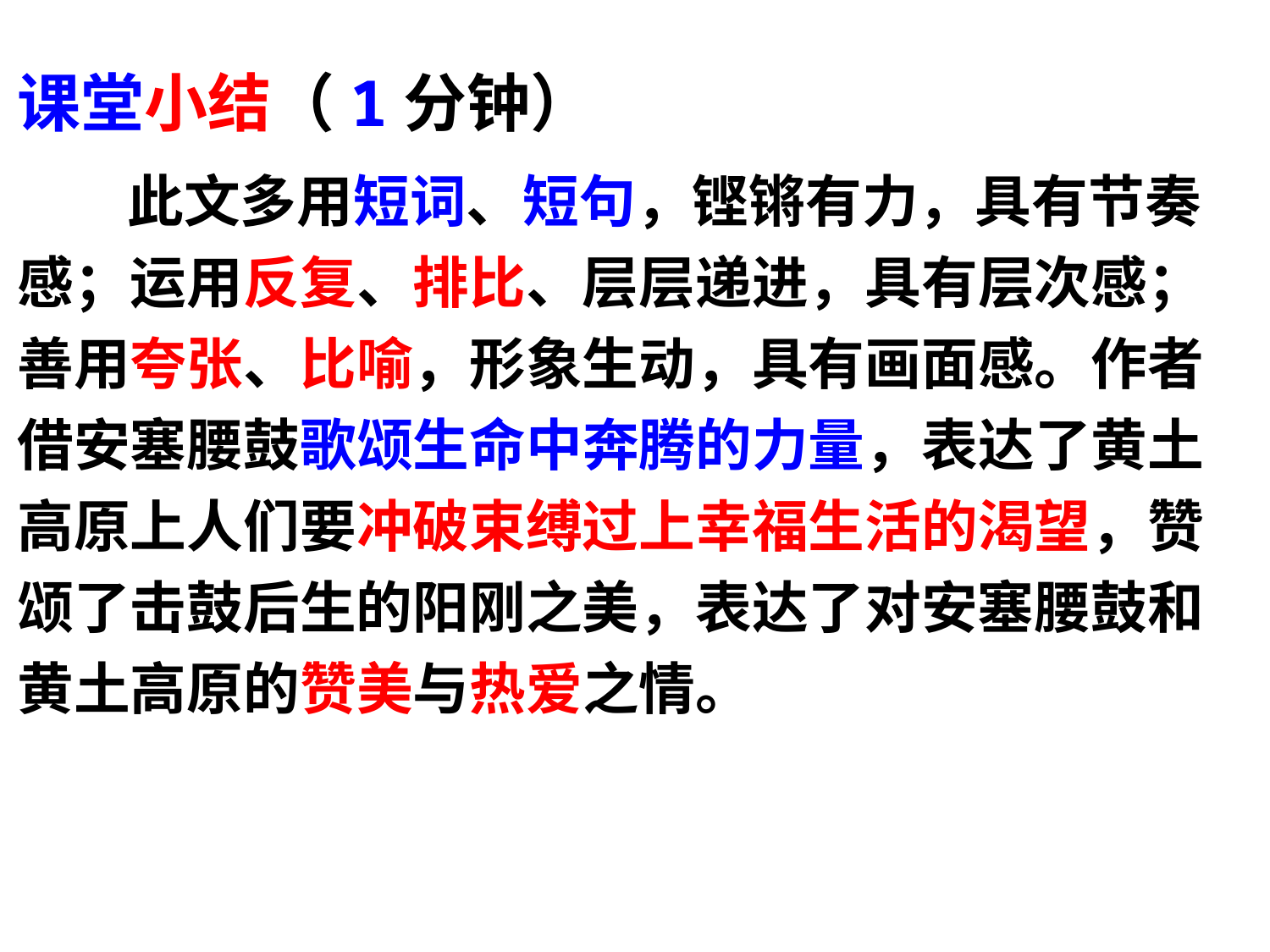

课堂小结（1分钟）
此文多用短词、短句，铿锵有力，具有节奏感；运用反复、排比、层层递进，具有层次感； 善用夸张、比喻，形象生动，具有画面感。作者借安塞腰鼓歌颂生命中奔腾的力量，表达了黄土高原上人们要冲破束缚过上幸福生活的渴望，赞颂了击鼓后生的阳刚之美，表达了对安塞腰鼓和黄土高原的赞美与热爱之情。